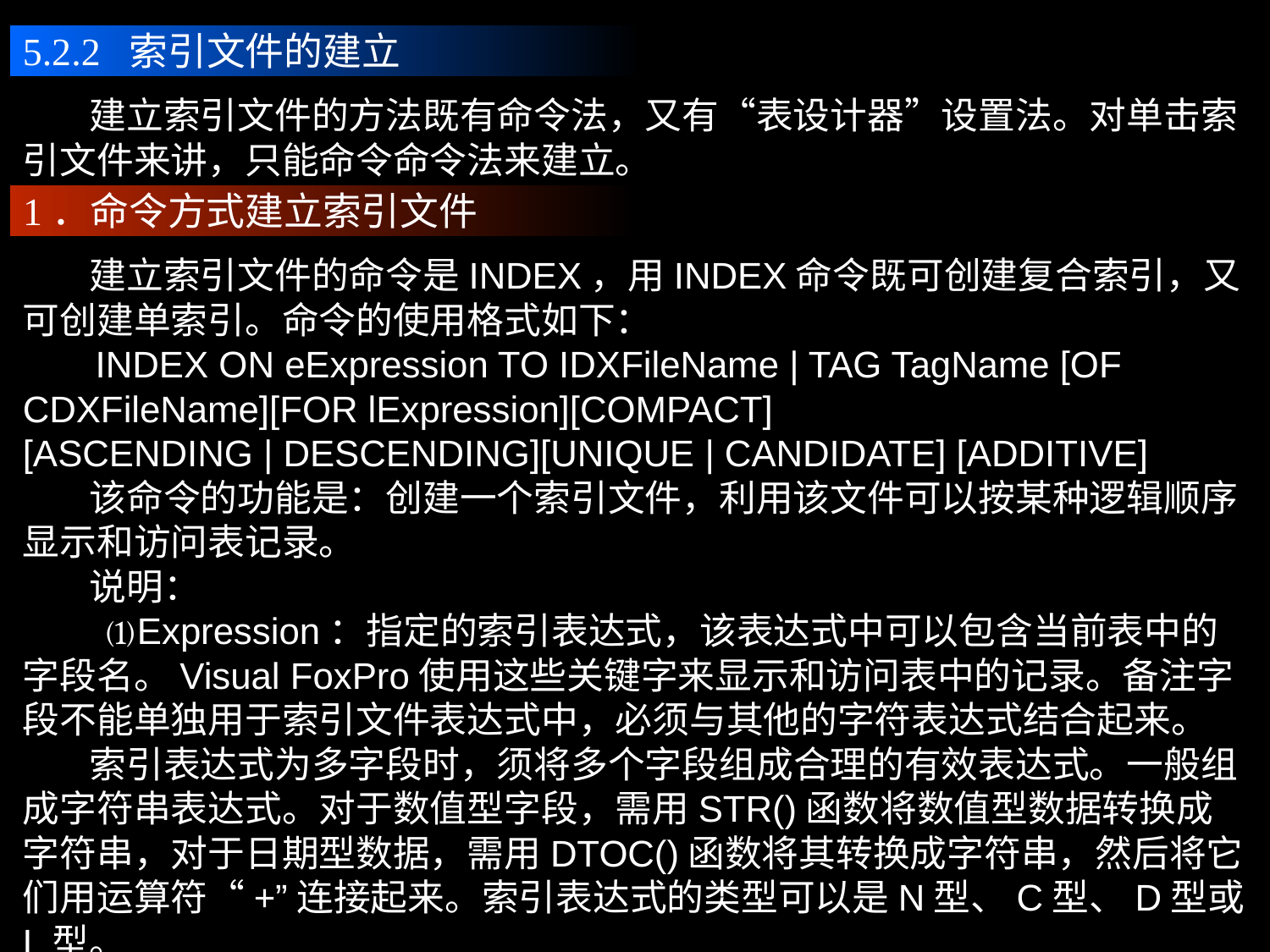

5.2.2  索引文件的建立
       建立索引文件的方法既有命令法，又有“表设计器”设置法。对单击索引文件来讲，只能命令命令法来建立。
1．命令方式建立索引文件
       建立索引文件的命令是INDEX，用INDEX命令既可创建复合索引，又可创建单索引。命令的使用格式如下：
       INDEX ON eExpression TO IDXFileName | TAG TagName [OF CDXFileName][FOR lExpression][COMPACT]
[ASCENDING | DESCENDING][UNIQUE | CANDIDATE] [ADDITIVE]
       该命令的功能是：创建一个索引文件，利用该文件可以按某种逻辑顺序显示和访问表记录。
       说明：
        ⑴Expression：指定的索引表达式，该表达式中可以包含当前表中的字段名。Visual FoxPro使用这些关键字来显示和访问表中的记录。备注字段不能单独用于索引文件表达式中，必须与其他的字符表达式结合起来。
       索引表达式为多字段时，须将多个字段组成合理的有效表达式。一般组成字符串表达式。对于数值型字段，需用STR()函数将数值型数据转换成字符串，对于日期型数据，需用DTOC()函数将其转换成字符串，然后将它们用运算符“+”连接起来。索引表达式的类型可以是N型、C型、D型或L型。